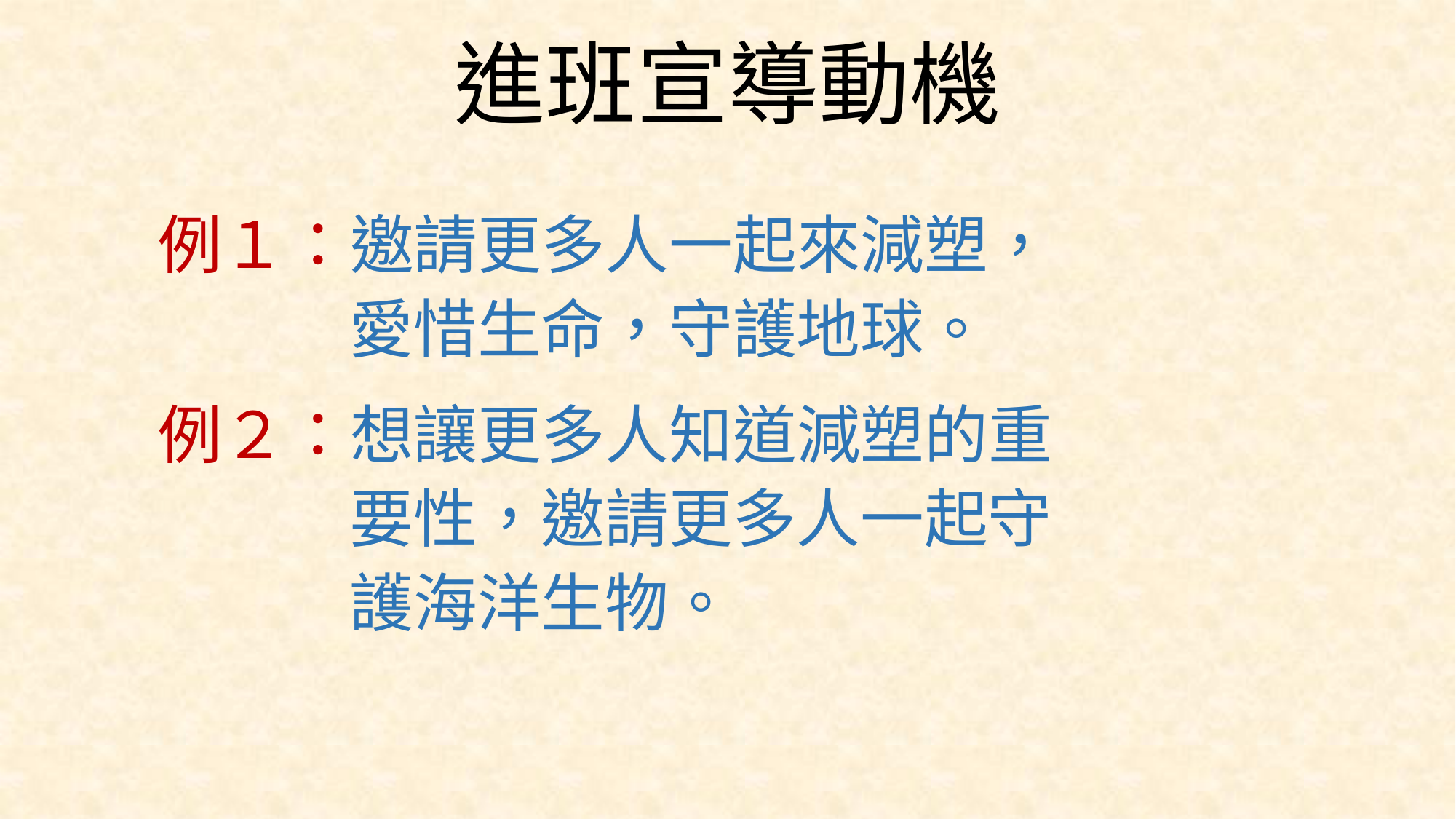

# 進班宣導動機
例１：邀請更多人一起來減塑，
　　　愛惜生命，守護地球。
例２：想讓更多人知道減塑的重
　　　要性，邀請更多人一起守
　　　護海洋生物。